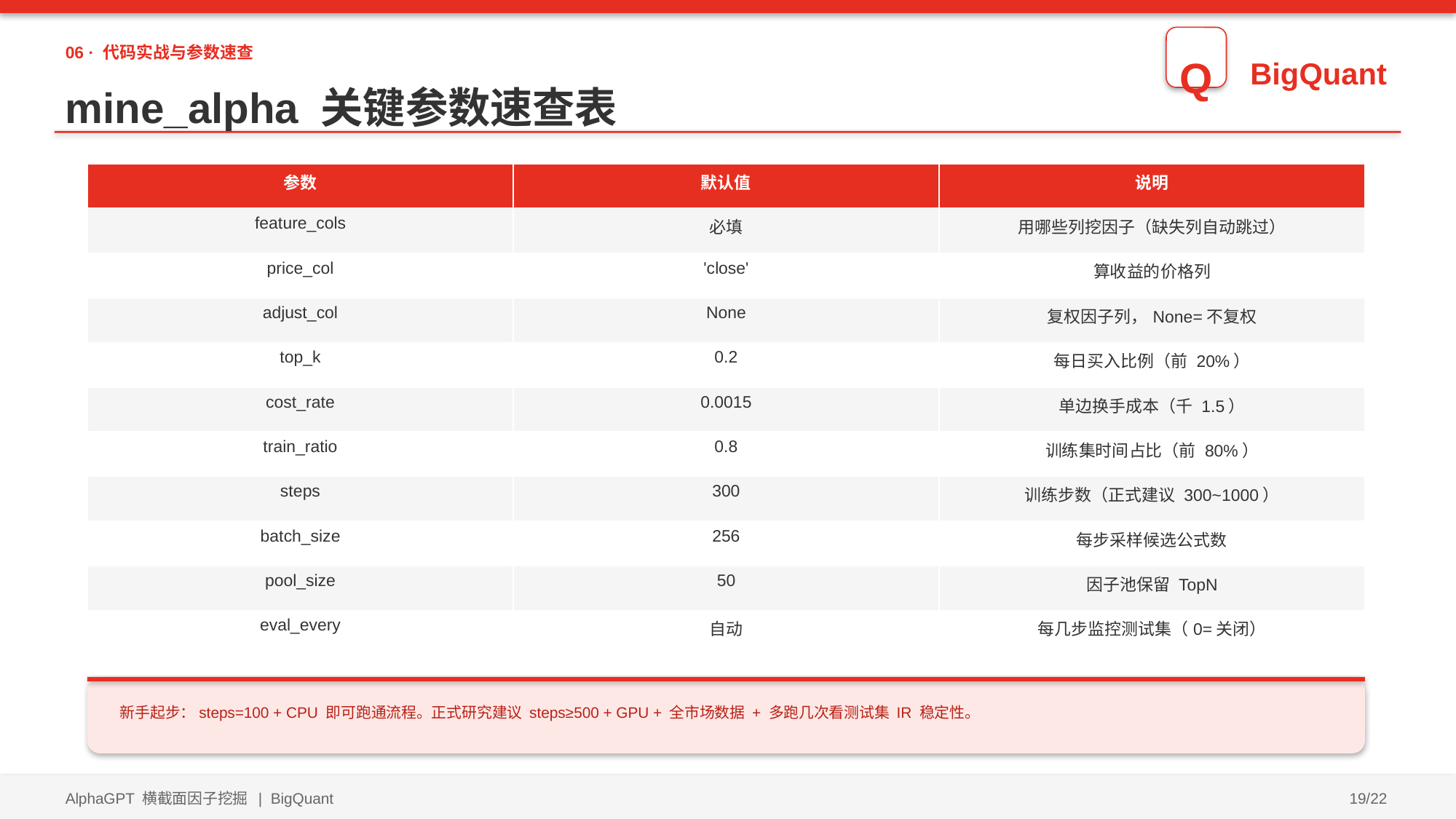

06 · 代码实战与参数速查
Q
BigQuant
mine_alpha 关键参数速查表

| 参数 | 默认值 | 说明 |
| --- | --- | --- |
| feature\_cols | 必填 | 用哪些列挖因子（缺失列自动跳过） |
| price\_col | 'close' | 算收益的价格列 |
| adjust\_col | None | 复权因子列，None=不复权 |
| top\_k | 0.2 | 每日买入比例（前 20%） |
| cost\_rate | 0.0015 | 单边换手成本（千 1.5） |
| train\_ratio | 0.8 | 训练集时间占比（前 80%） |
| steps | 300 | 训练步数（正式建议 300~1000） |
| batch\_size | 256 | 每步采样候选公式数 |
| pool\_size | 50 | 因子池保留 TopN |
| eval\_every | 自动 | 每几步监控测试集（0=关闭） |

新手起步：steps=100 + CPU 即可跑通流程。正式研究建议 steps≥500 + GPU + 全市场数据 + 多跑几次看测试集 IR 稳定性。

AlphaGPT 横截面因子挖掘  |  BigQuant
19/22